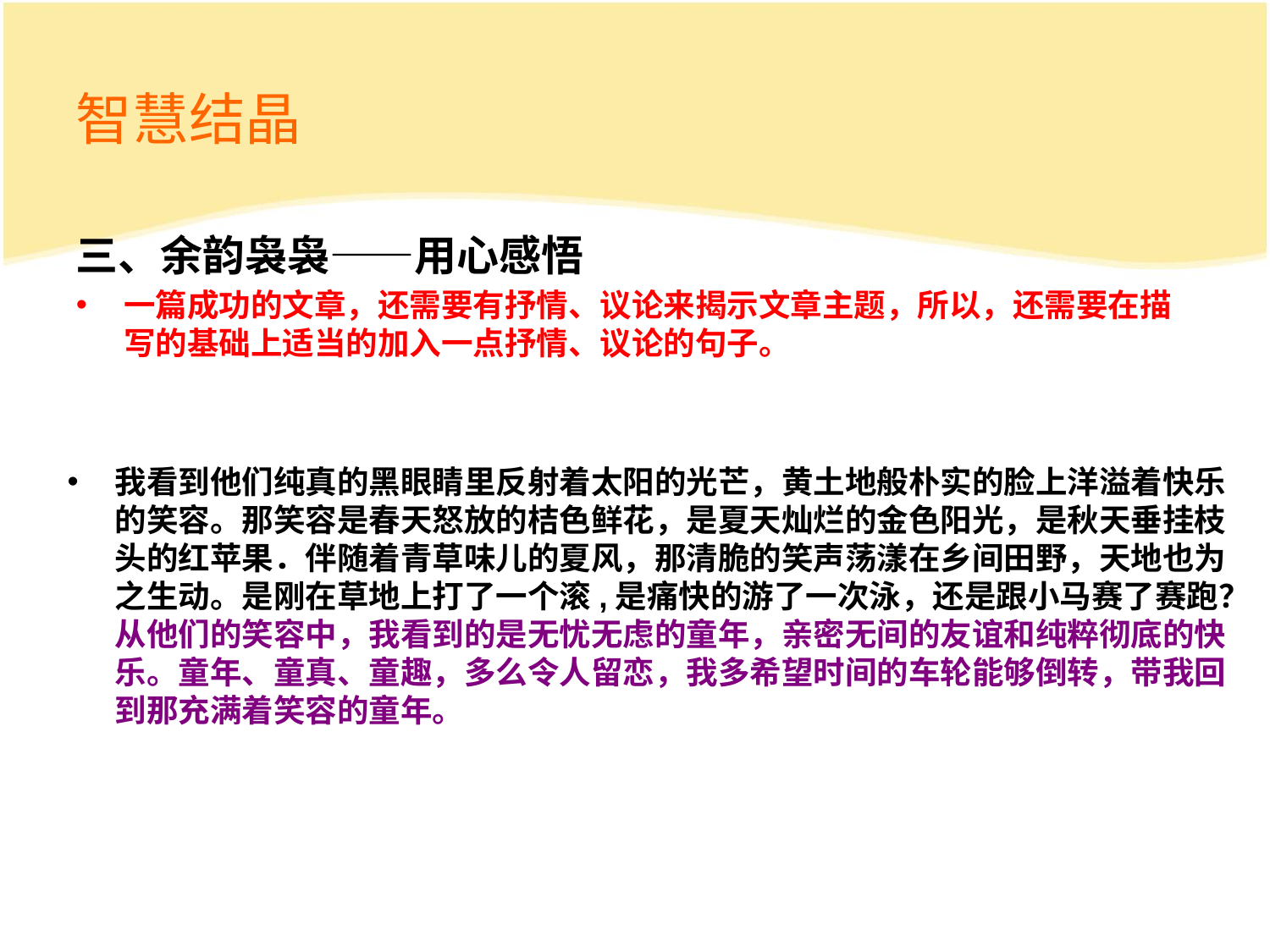

# 智慧结晶
三、余韵袅袅——用心感悟
一篇成功的文章，还需要有抒情、议论来揭示文章主题，所以，还需要在描写的基础上适当的加入一点抒情、议论的句子。
我看到他们纯真的黑眼睛里反射着太阳的光芒，黄土地般朴实的脸上洋溢着快乐的笑容。那笑容是春天怒放的桔色鲜花，是夏天灿烂的金色阳光，是秋天垂挂枝头的红苹果．伴随着青草味儿的夏风，那清脆的笑声荡漾在乡间田野，天地也为之生动。是刚在草地上打了一个滚,是痛快的游了一次泳，还是跟小马赛了赛跑？从他们的笑容中，我看到的是无忧无虑的童年，亲密无间的友谊和纯粹彻底的快乐。童年、童真、童趣，多么令人留恋，我多希望时间的车轮能够倒转，带我回到那充满着笑容的童年。